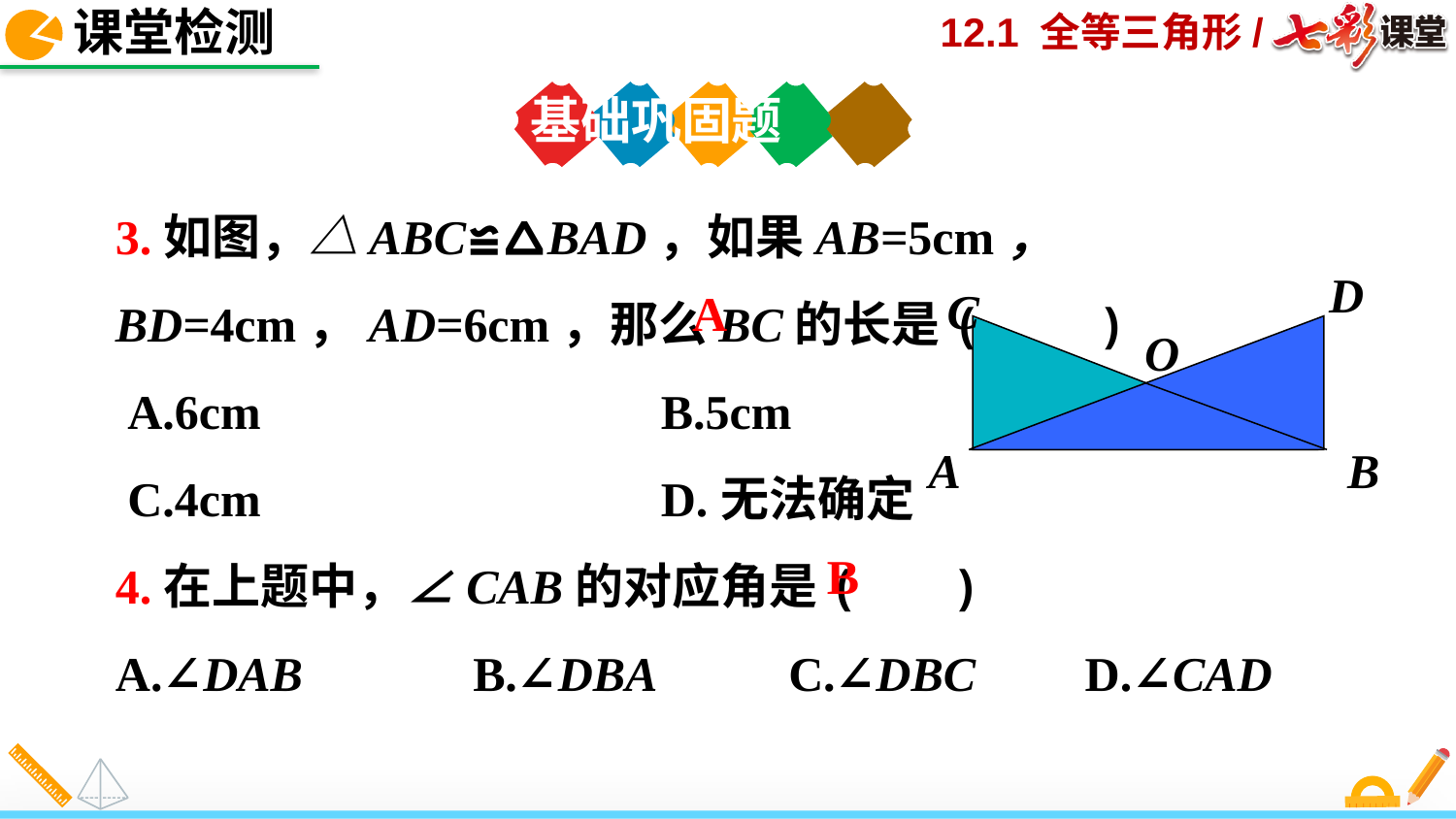

课堂检测

基础巩固题

3.如图，△ABC≌△BAD，如果AB=5cm， BD=4cm，AD=6cm，那么BC的长是(    )
 A.6cm                                 B.5cm
 C.4cm                                 D.无法确定
4.在上题中，∠CAB的对应角是(　  )
A.∠DAB　         B.∠DBA           C.∠DBC         D.∠CAD
D
C

O

A
B
A

B